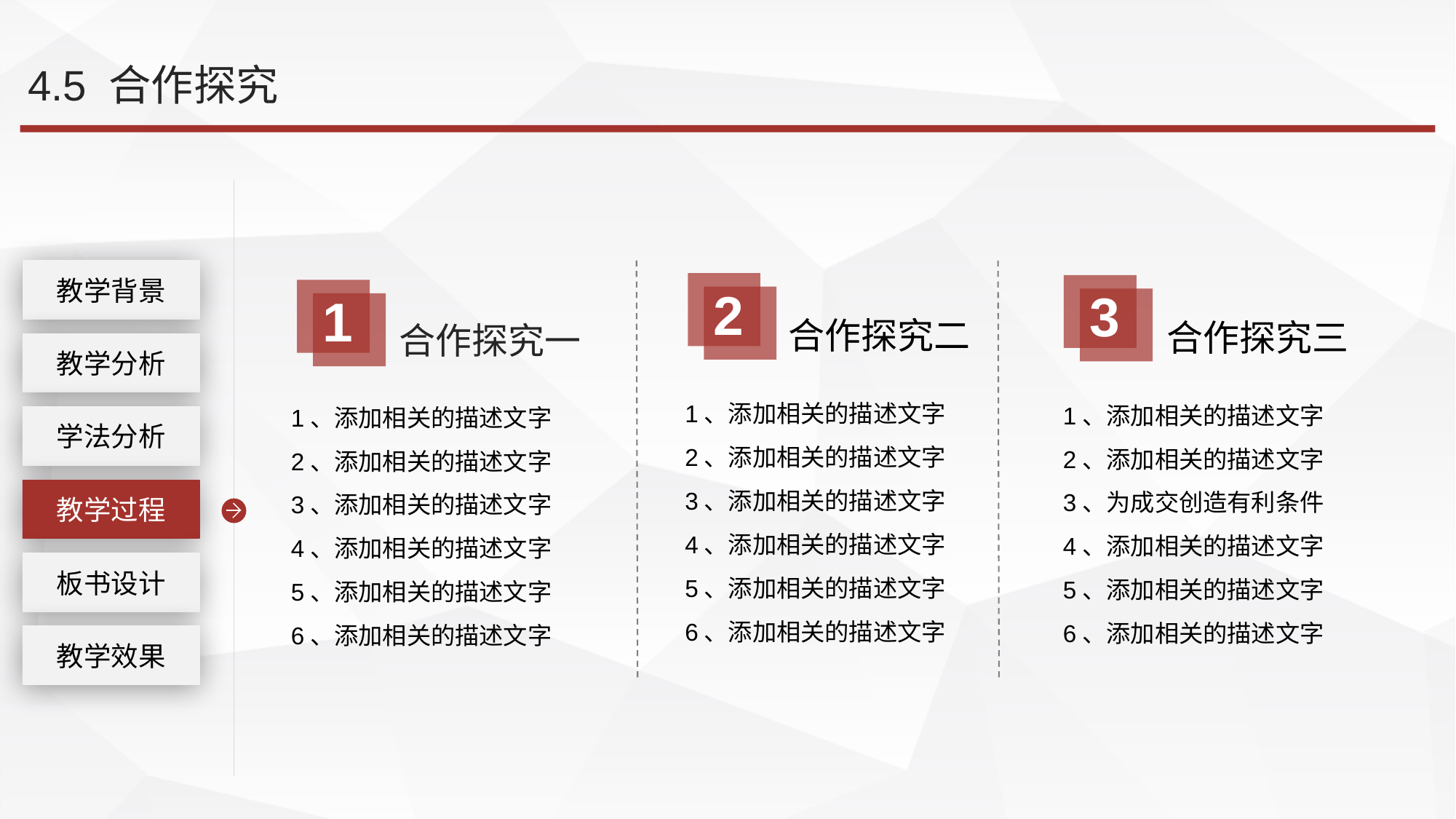

4.5 合作探究

工作回顾
教学背景

2

3

1

合作探究二
合作探究三
合作探究一
教学分析
1、添加相关的描述文字
2、添加相关的描述文字
3、添加相关的描述文字
4、添加相关的描述文字
5、添加相关的描述文字
6、添加相关的描述文字

1、添加相关的描述文字
2、添加相关的描述文字
3、为成交创造有利条件
4、添加相关的描述文字
5、添加相关的描述文字
6、添加相关的描述文字

1、添加相关的描述文字
2、添加相关的描述文字
3、添加相关的描述文字
4、添加相关的描述文字
5、添加相关的描述文字
6、添加相关的描述文字
学法分析
教学过程

板书设计
教学效果